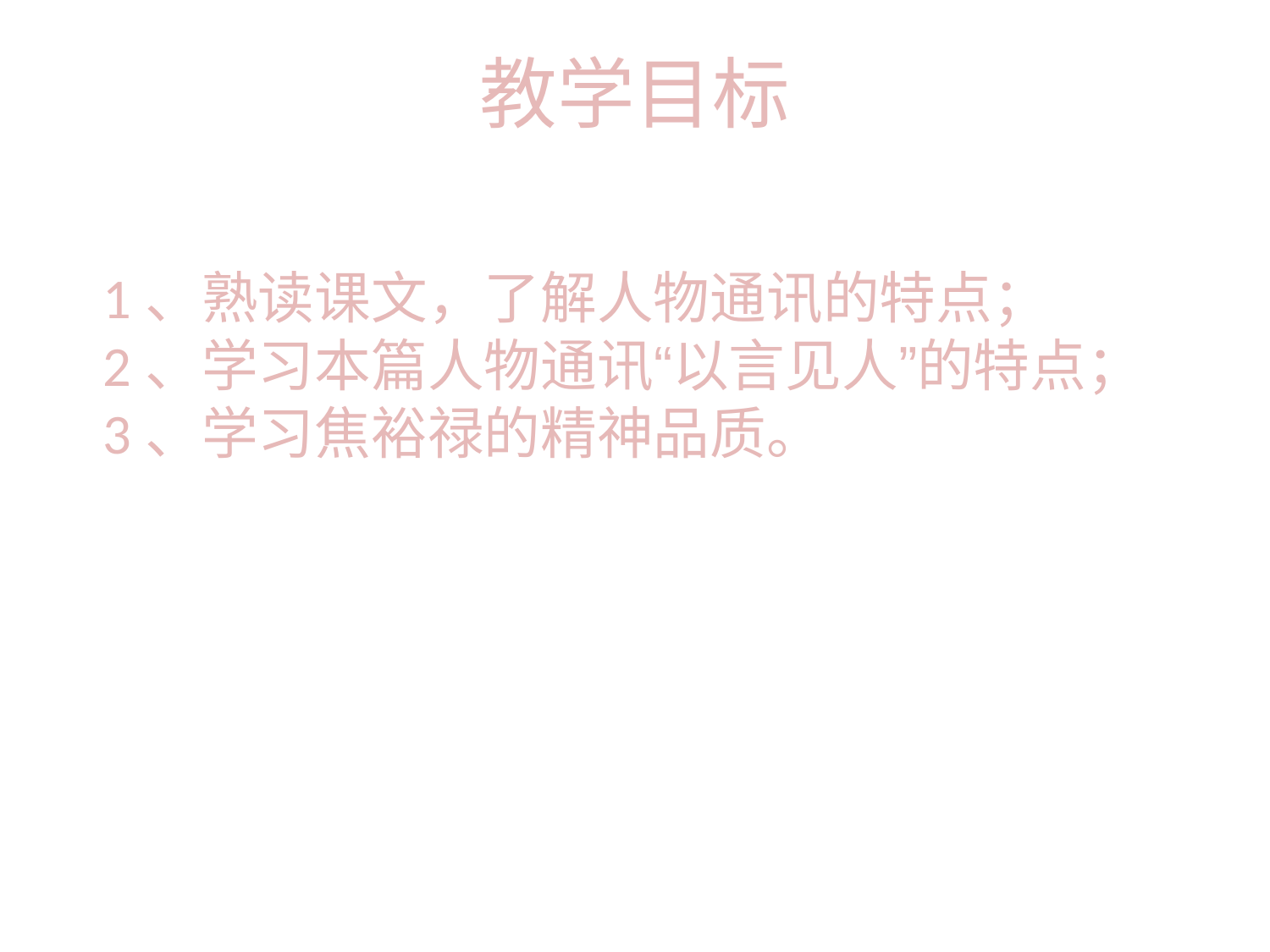

# 教学目标

1、熟读课文，了解人物通讯的特点；
2、学习本篇人物通讯“以言见人”的特点；
3、学习焦裕禄的精神品质。